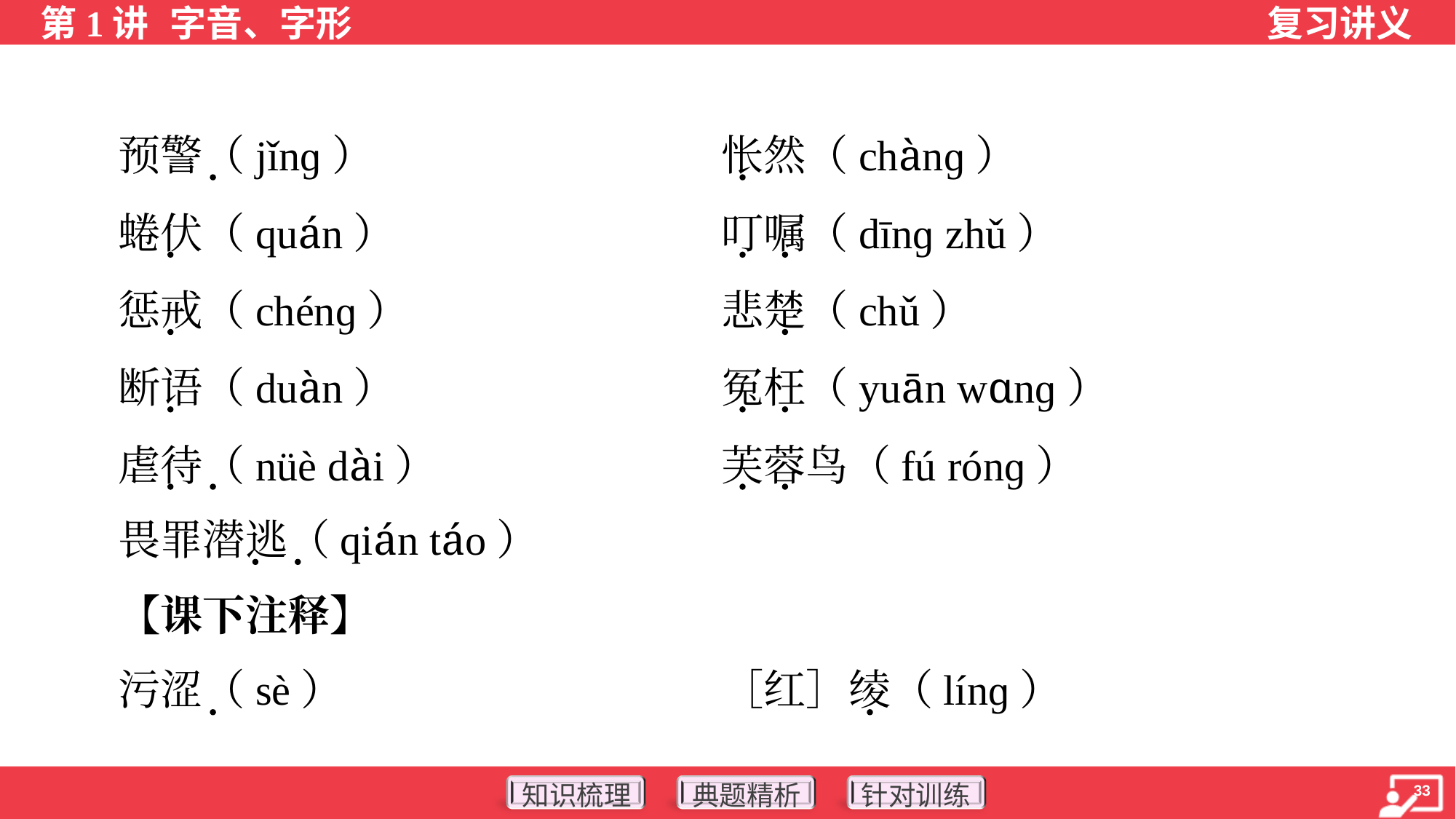

预警（jǐnɡ）	怅然（chànɡ）
    蜷伏（quán）	叮嘱（dīnɡ zhǔ）
    惩戒（chénɡ）	悲楚（chǔ）
    断语（duàn）	冤枉（yuān wɑnɡ）
    虐待（nüè dài）	芙蓉鸟（fú rónɡ）
    畏罪潜逃（qián táo）

    【课下注释】
    污涩（sè）	［红］绫（línɡ）